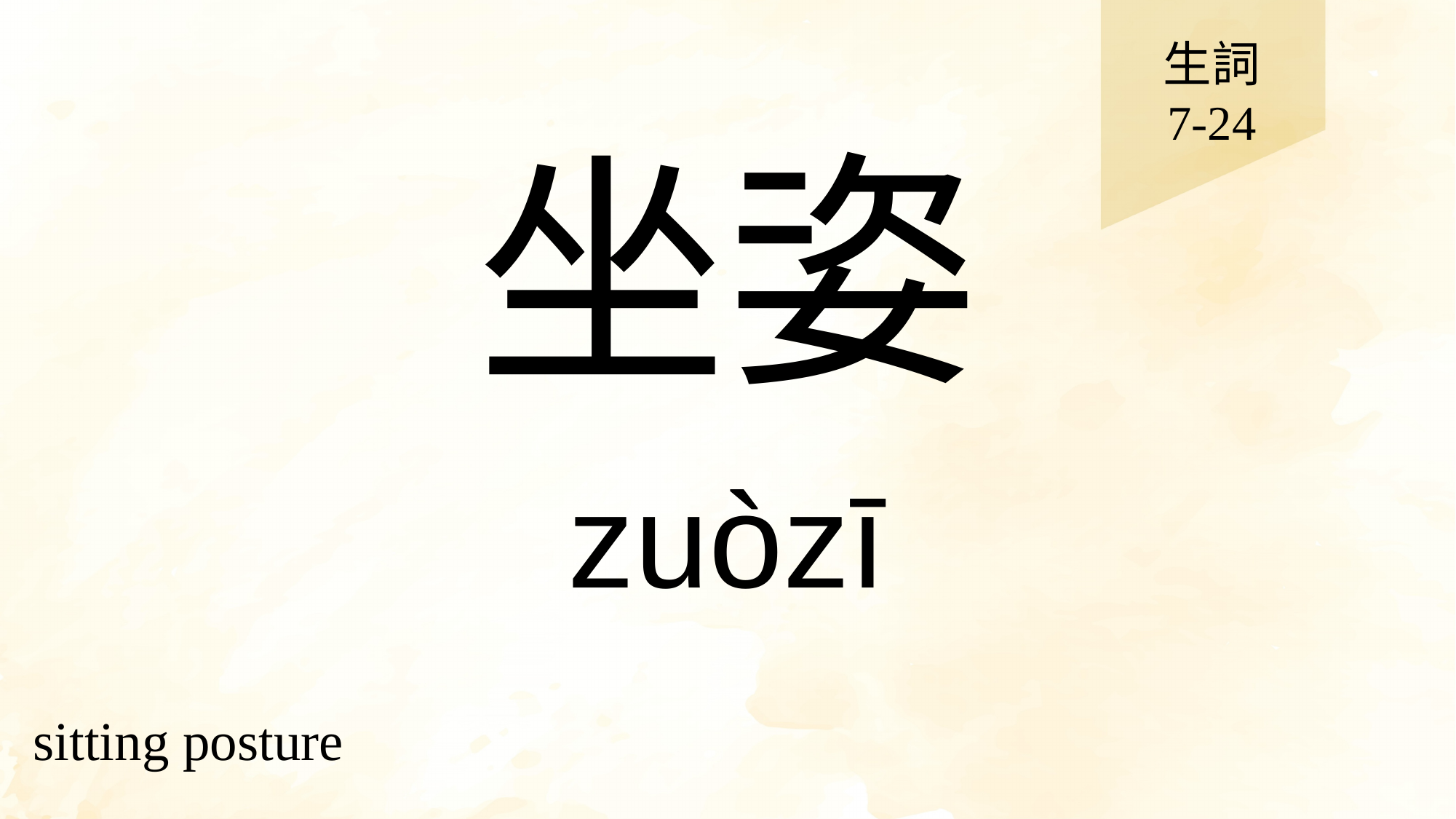

生詞
7-24
# 坐姿
zuòzī
sitting posture